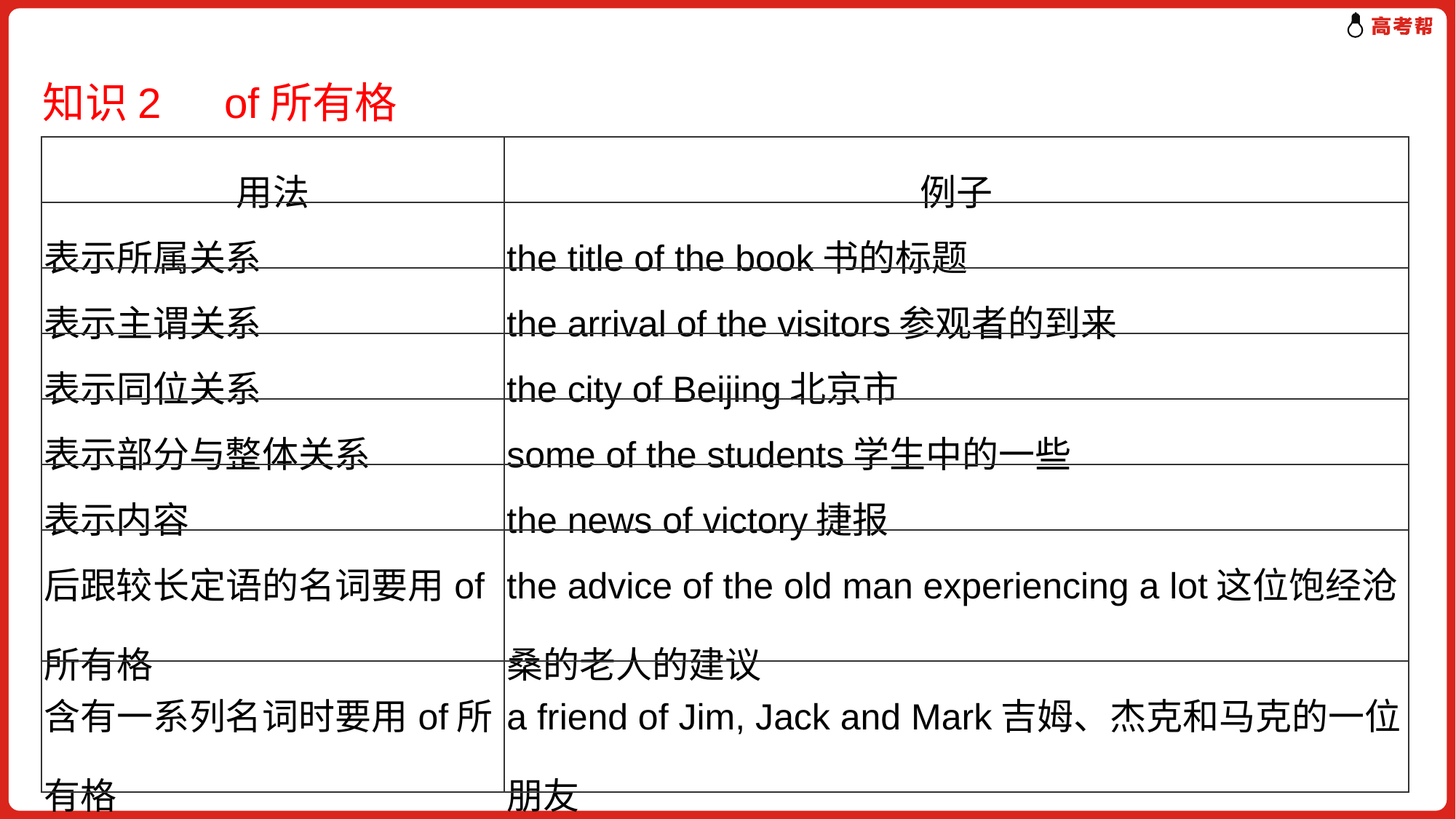

知识2　of所有格
| 用法 | 例子 |
| --- | --- |
| 表示所属关系 | the title of the book书的标题 |
| 表示主谓关系 | the arrival of the visitors参观者的到来 |
| 表示同位关系 | the city of Beijing北京市 |
| 表示部分与整体关系 | some of the students学生中的一些 |
| 表示内容 | the news of victory捷报 |
| 后跟较长定语的名词要用of所有格 | the advice of the old man experiencing a lot这位饱经沧桑的老人的建议 |
| 含有一系列名词时要用of所有格 | a friend of Jim, Jack and Mark吉姆、杰克和马克的一位朋友 |